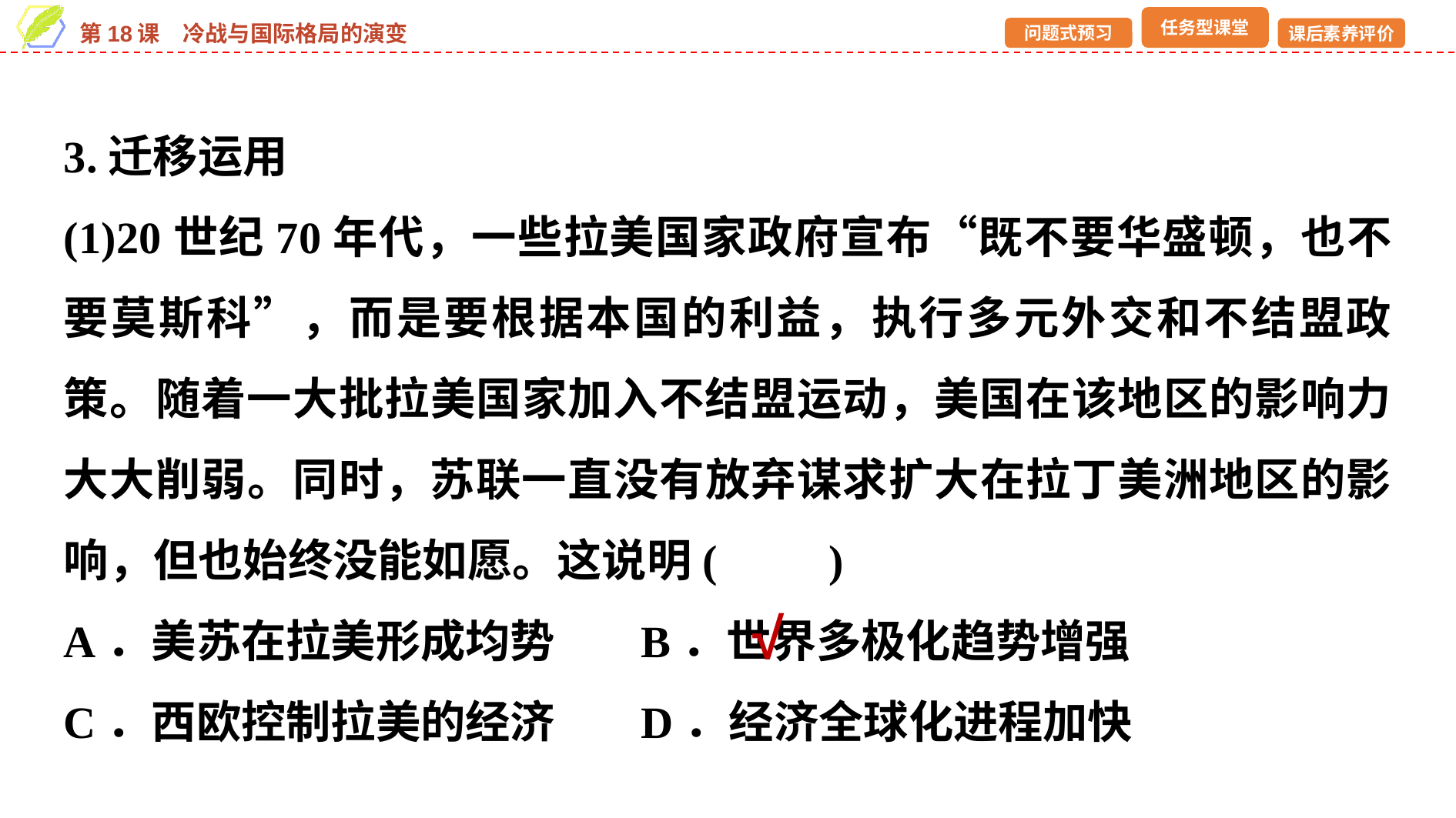

3.迁移运用
(1)20世纪70年代，一些拉美国家政府宣布“既不要华盛顿，也不要莫斯科”，而是要根据本国的利益，执行多元外交和不结盟政策。随着一大批拉美国家加入不结盟运动，美国在该地区的影响力大大削弱。同时，苏联一直没有放弃谋求扩大在拉丁美洲地区的影响，但也始终没能如愿。这说明(　　)
A．美苏在拉美形成均势	B．世界多极化趋势增强
C．西欧控制拉美的经济	D．经济全球化进程加快
√